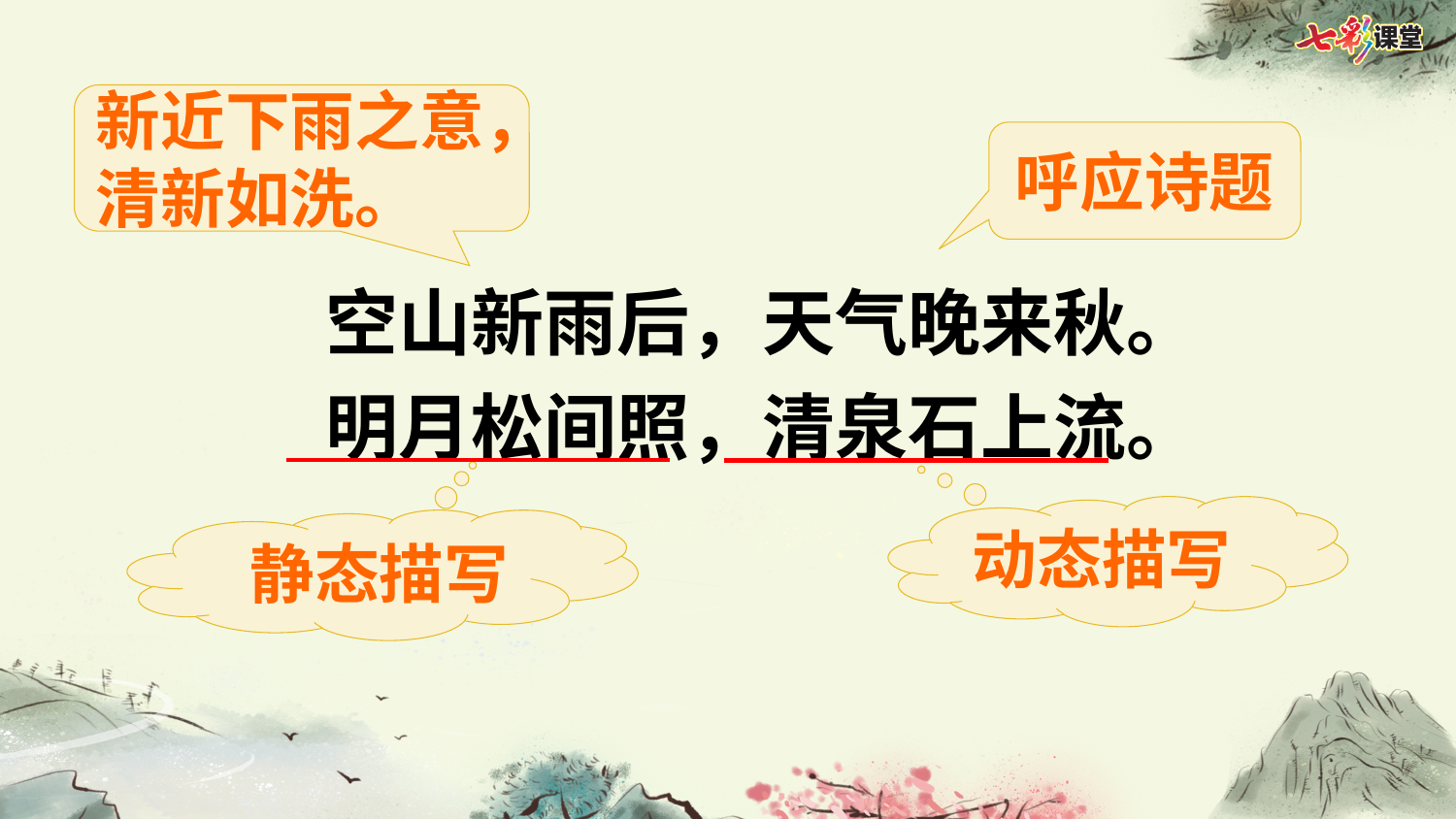

新近下雨之意，清新如洗。
呼应诗题
空山新雨后，天气晚来秋。
明月松间照，清泉石上流。
动态描写
 静态描写